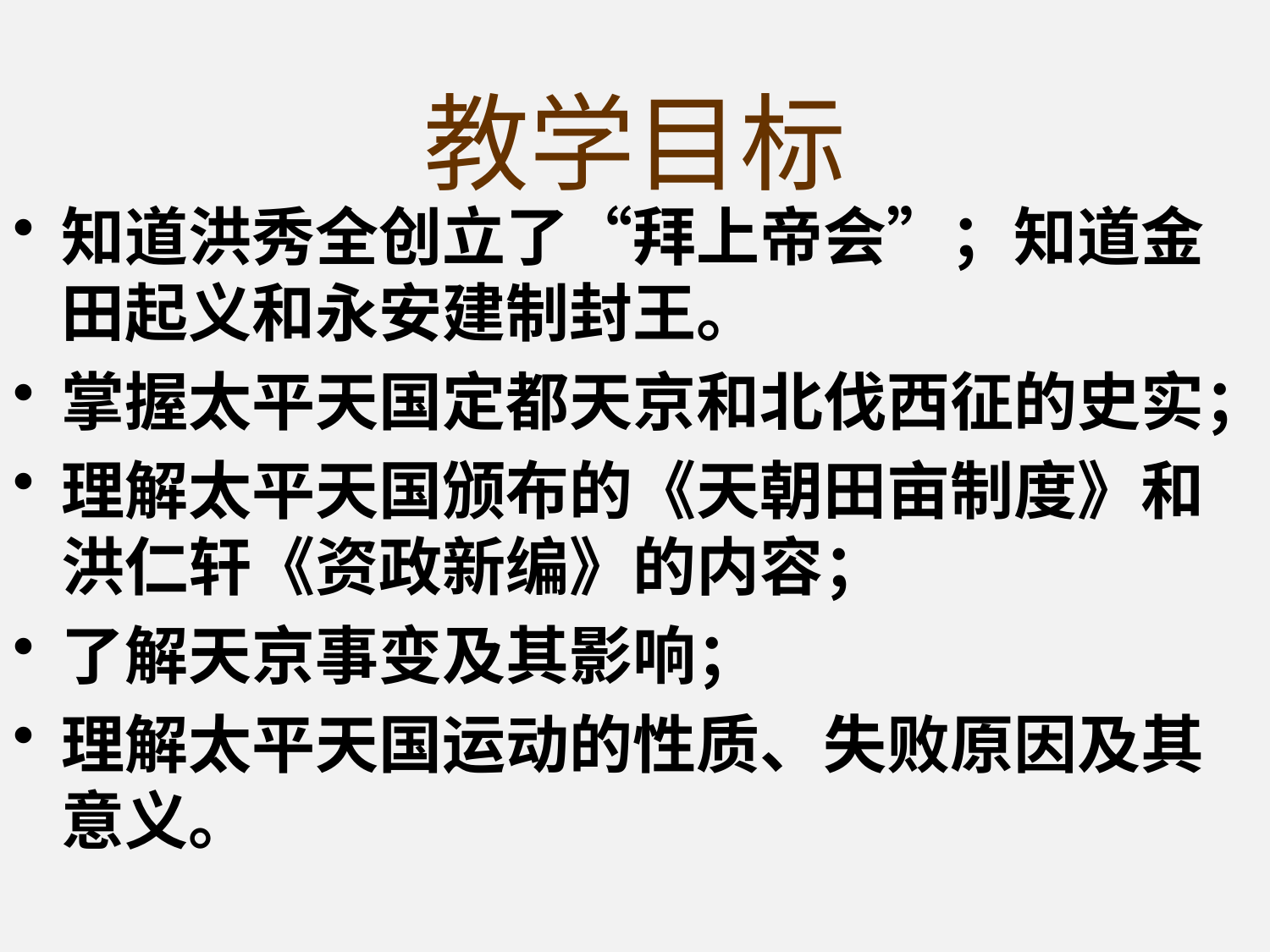

# 教学目标
知道洪秀全创立了“拜上帝会”；知道金田起义和永安建制封王。
掌握太平天国定都天京和北伐西征的史实；
理解太平天国颁布的《天朝田亩制度》和洪仁轩《资政新编》的内容；
了解天京事变及其影响；
理解太平天国运动的性质、失败原因及其意义。